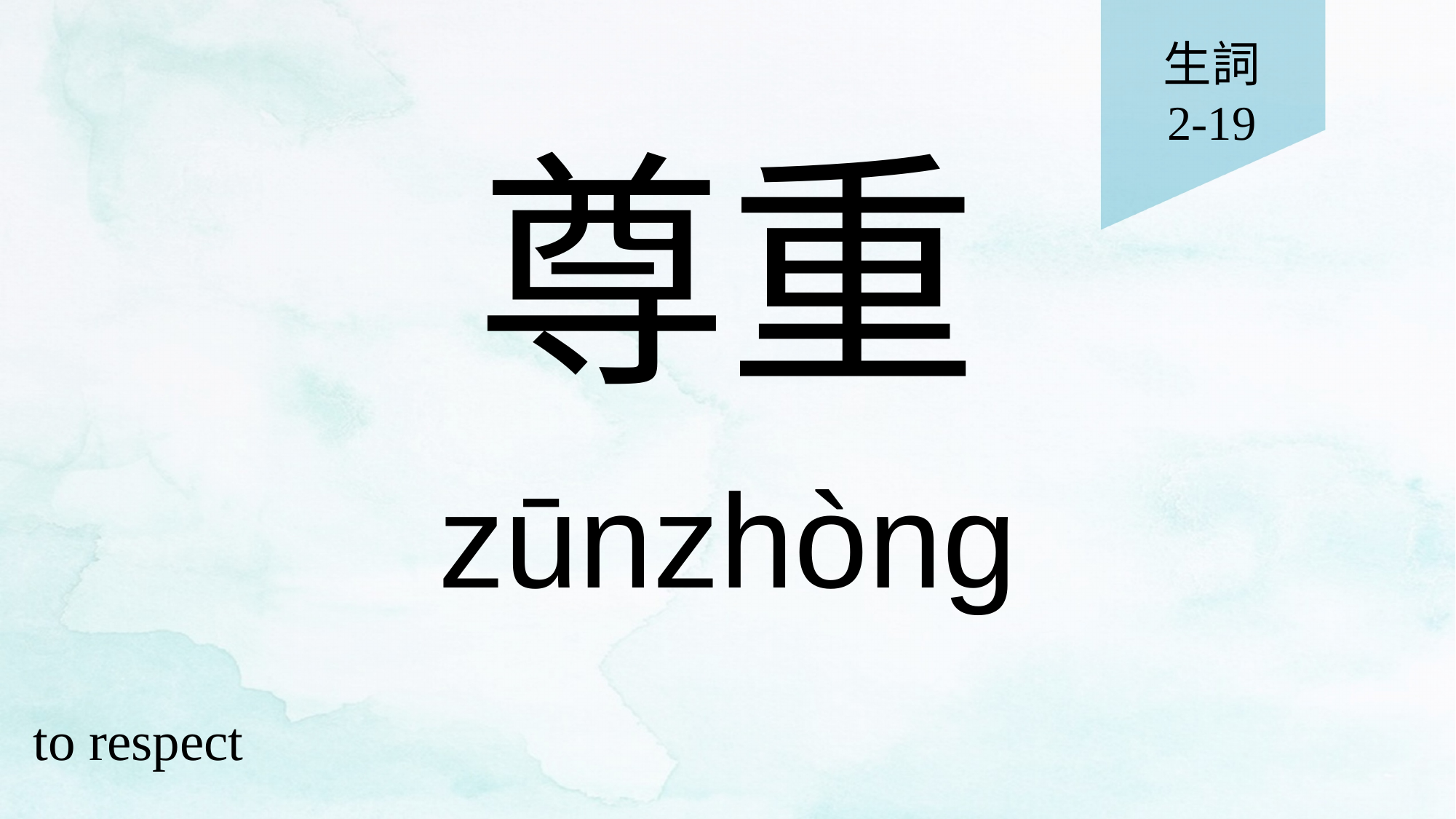

生詞
2-19
# 尊重
zūnzhòng
to respect